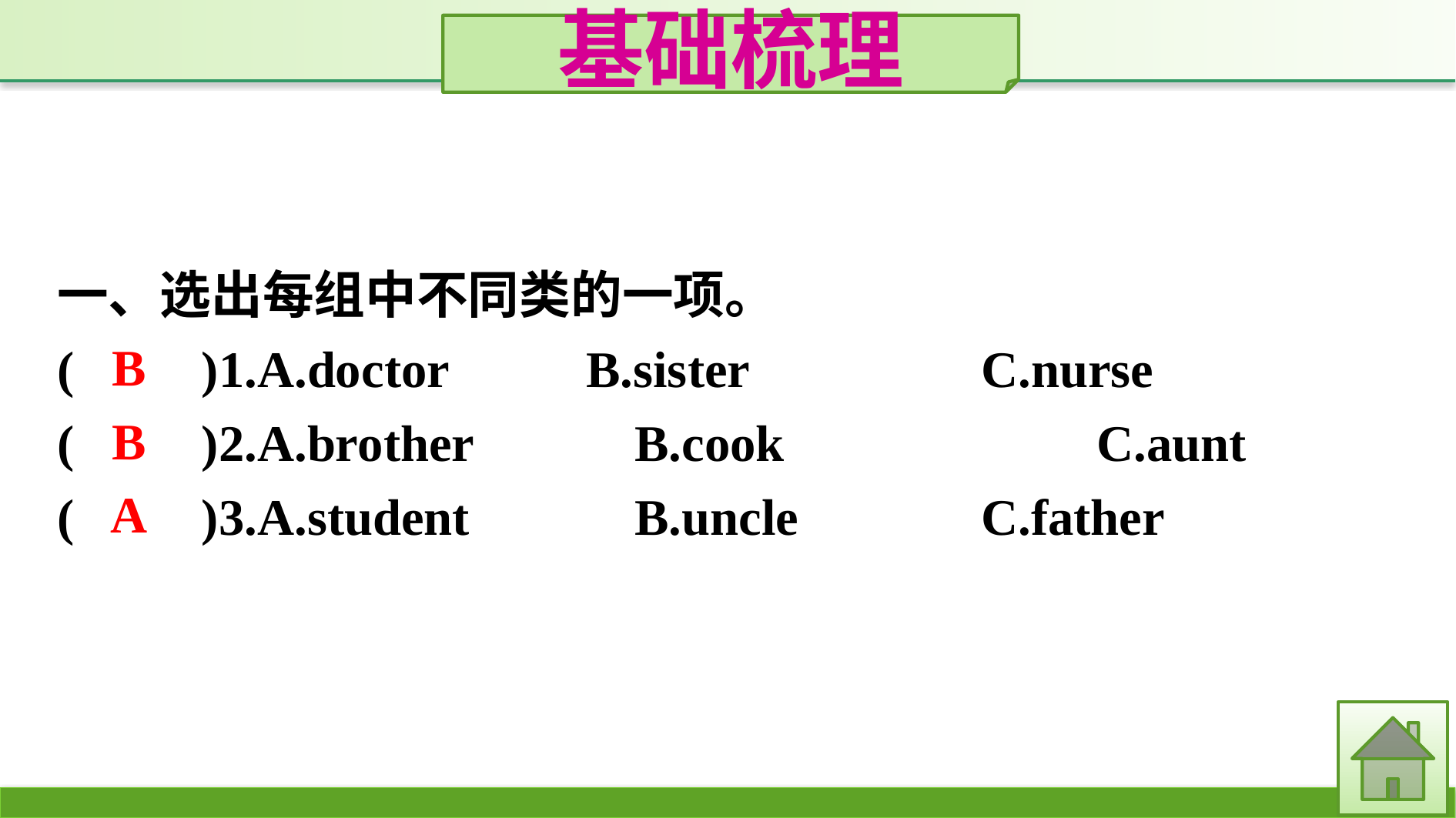

基础梳理
一、选出每组中不同类的一项。
(　　)1.A.doctor		B.sister		C.nurse
(　　)2.A.brother		B.cook			C.aunt
(　　)3.A.student		B.uncle		C.father
B
B
A